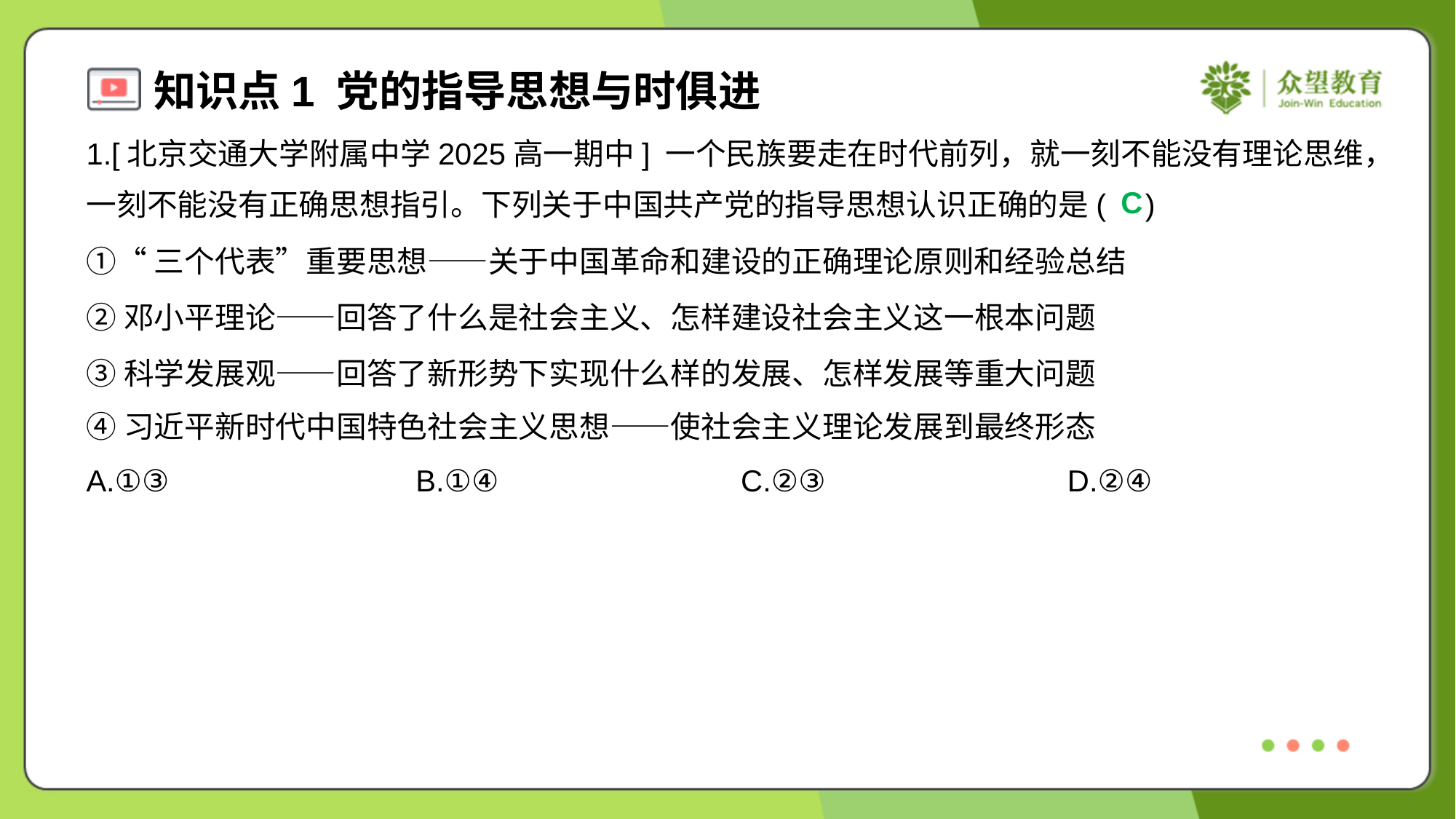

1.[北京交通大学附属中学2025高一期中] 一个民族要走在时代前列，就一刻不能没有理论思维，
一刻不能没有正确思想指引。下列关于中国共产党的指导思想认识正确的是(     )
C
①“三个代表”重要思想——关于中国革命和建设的正确理论原则和经验总结
②邓小平理论——回答了什么是社会主义、怎样建设社会主义这一根本问题
③科学发展观——回答了新形势下实现什么样的发展、怎样发展等重大问题
④习近平新时代中国特色社会主义思想——使社会主义理论发展到最终形态
A.①③	B.①④	C.②③	D.②④